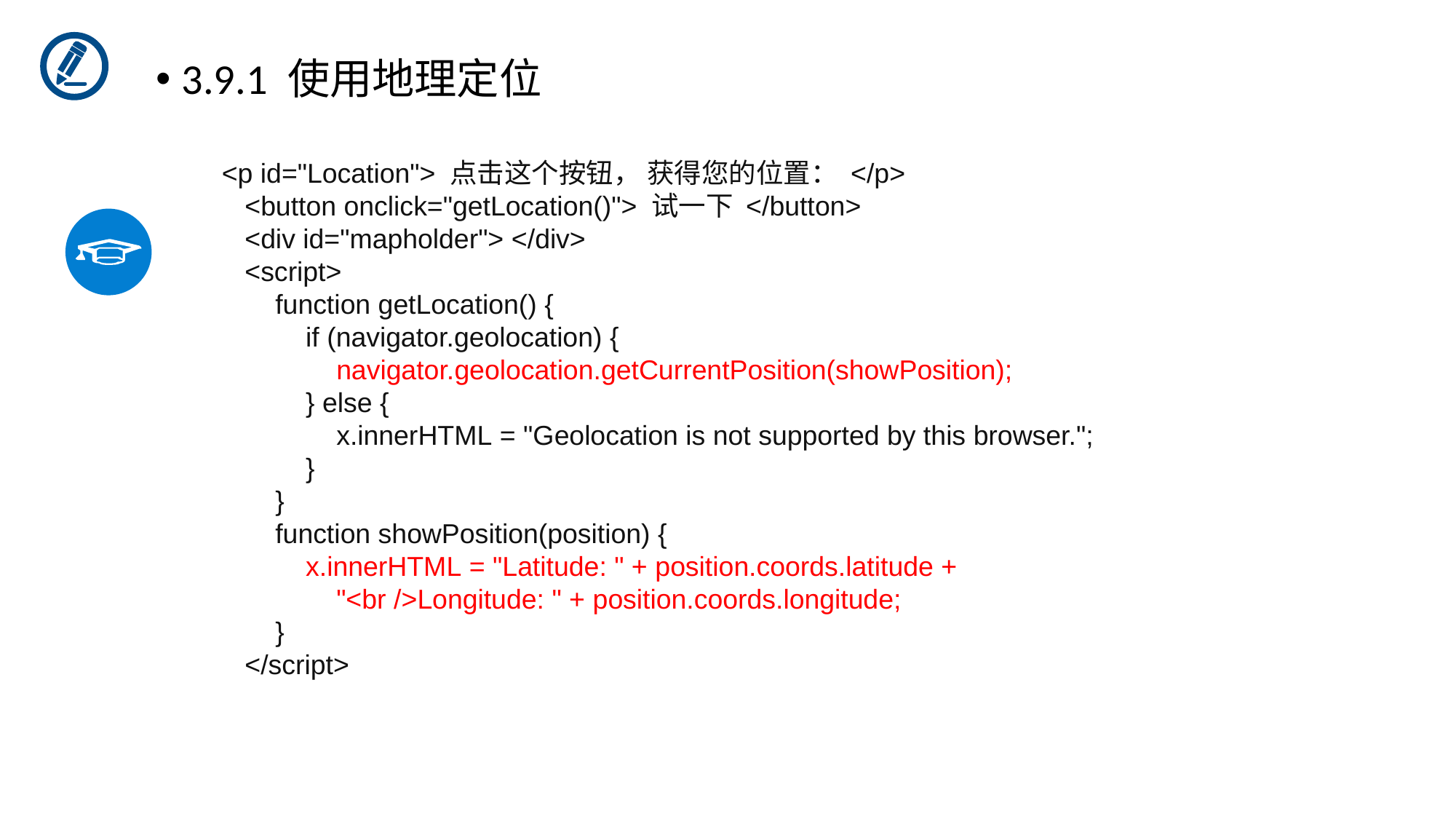

3.9.1 使用地理定位
 <p id="Location"> 点击这个按钮， 获得您的位置： </p>
    <button onclick="getLocation()"> 试一下 </button>
    <div id="mapholder"> </div>
    <script>
        function getLocation() {
            if (navigator.geolocation) {
                navigator.geolocation.getCurrentPosition(showPosition);
            } else {
                x.innerHTML = "Geolocation is not supported by this browser.";
            }
        }
        function showPosition(position) {
            x.innerHTML = "Latitude: " + position.coords.latitude +
                "<br />Longitude: " + position.coords.longitude;
        }
    </script>